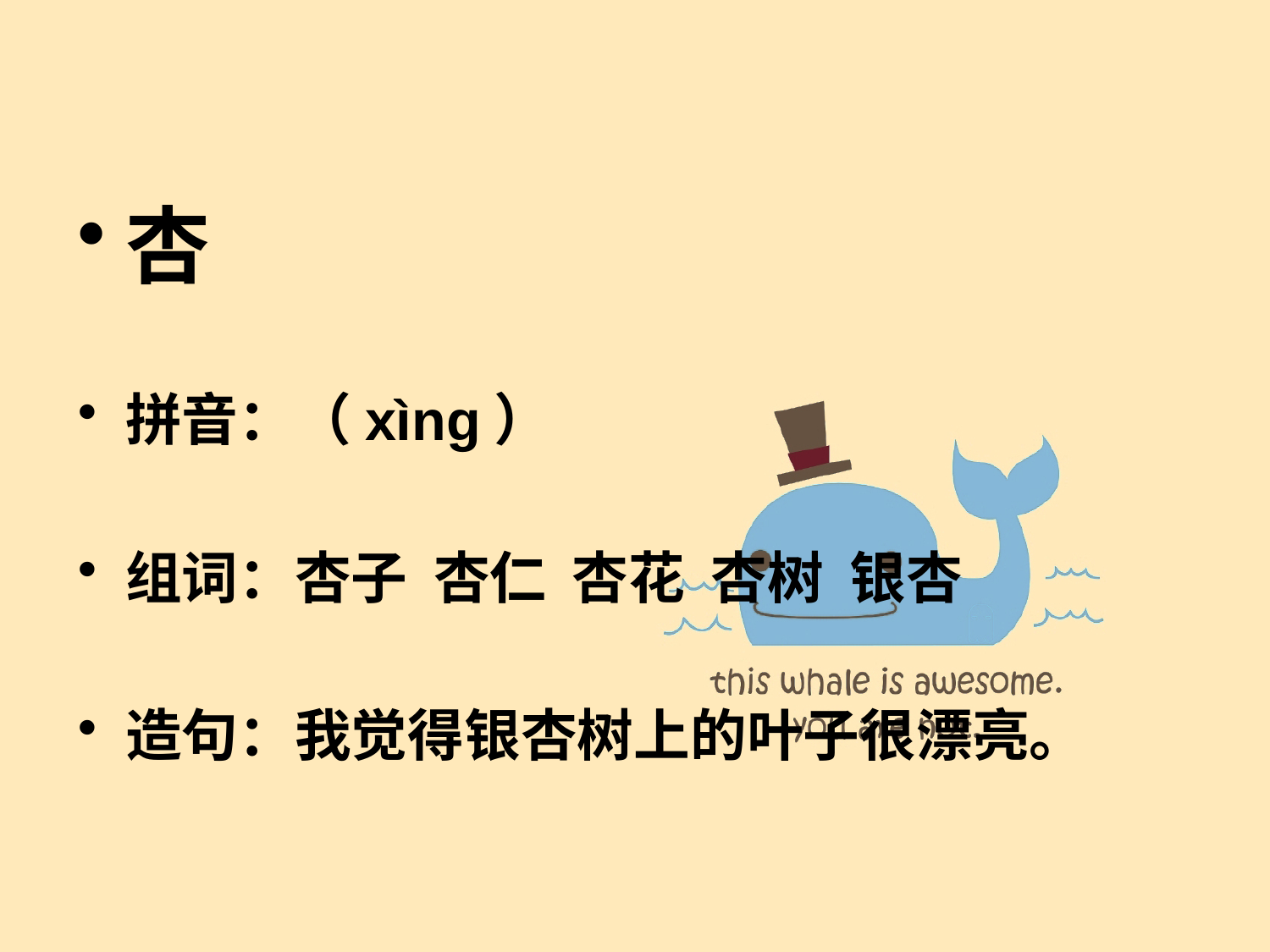

#
杏

拼音：（xìng）

组词：杏子  杏仁  杏花  杏树  银杏

造句：我觉得银杏树上的叶子很漂亮。